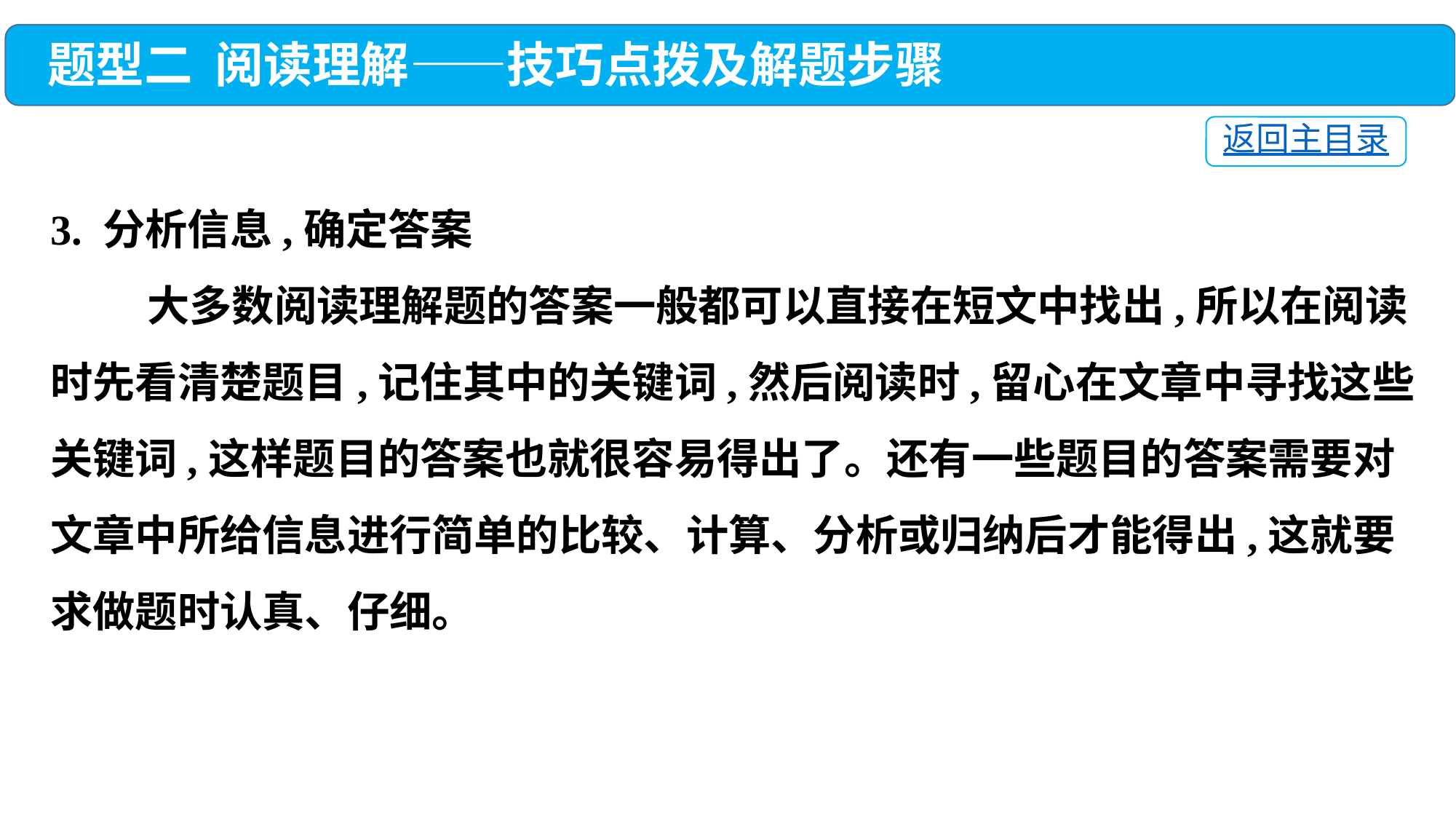

题型二  阅读理解——技巧点拨及解题步骤
返回主目录
3. 分析信息,确定答案
         大多数阅读理解题的答案一般都可以直接在短文中找出,所以在阅读时先看清楚题目,记住其中的关键词,然后阅读时,留心在文章中寻找这些关键词,这样题目的答案也就很容易得出了。还有一些题目的答案需要对文章中所给信息进行简单的比较、计算、分析或归纳后才能得出,这就要求做题时认真、仔细。